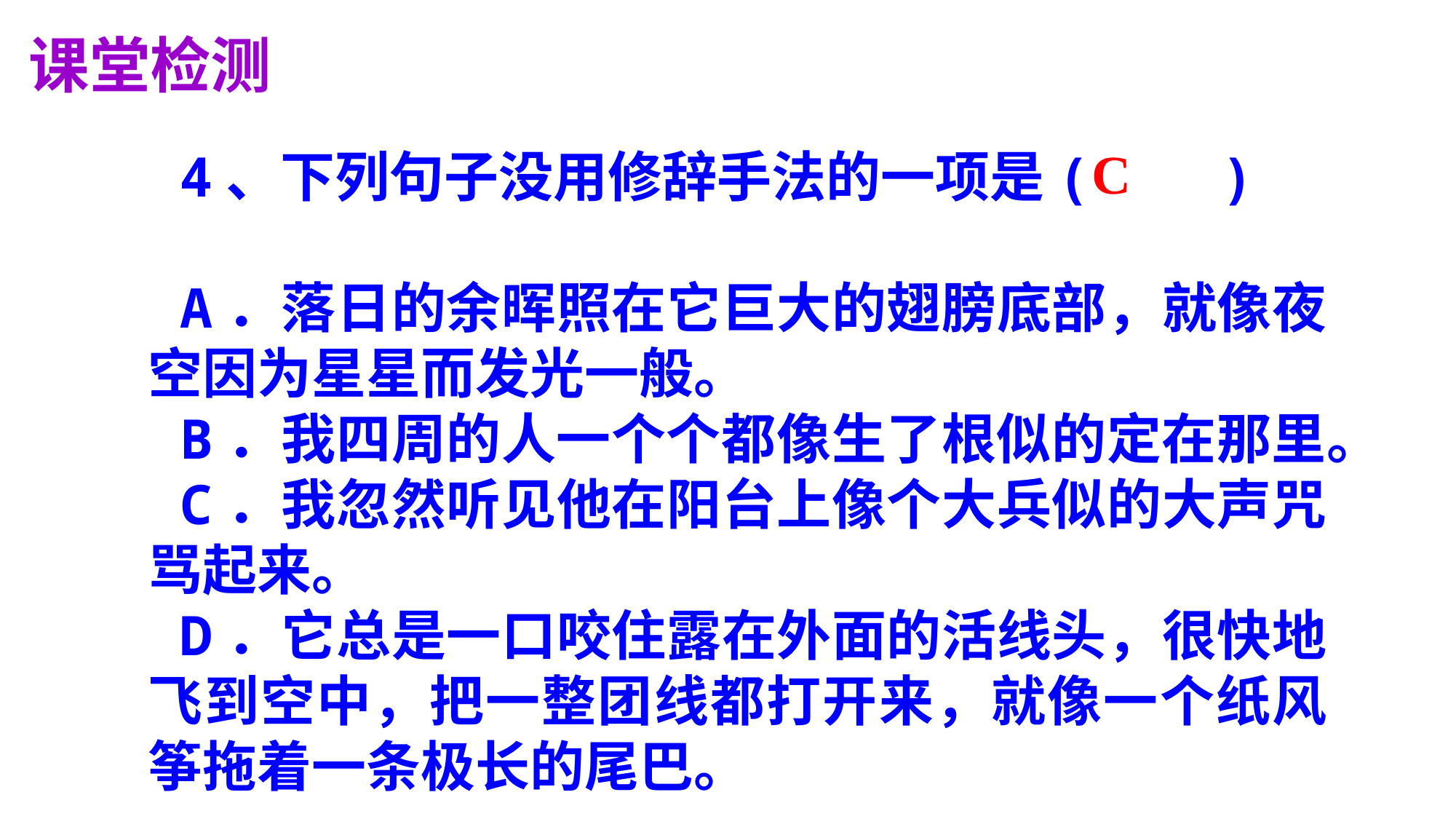

课堂检测
4、下列句子没用修辞手法的一项是(    )

A．落日的余晖照在它巨大的翅膀底部，就像夜空因为星星而发光一般。
B．我四周的人一个个都像生了根似的定在那里。
C．我忽然听见他在阳台上像个大兵似的大声咒骂起来。
D．它总是一口咬住露在外面的活线头，很快地飞到空中，把一整团线都打开来，就像一个纸风筝拖着一条极长的尾巴。
C